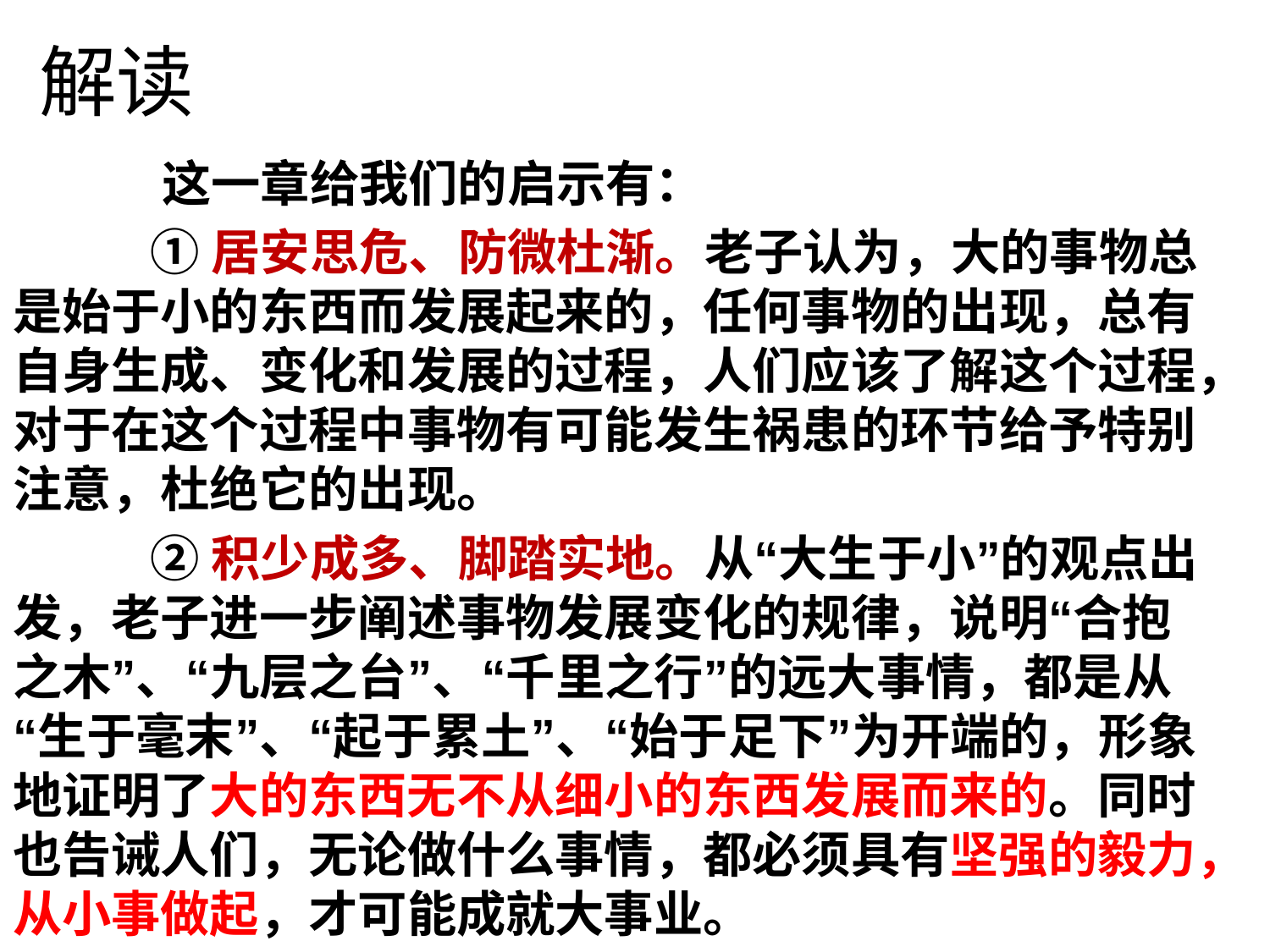

# 解读
          这一章给我们的启示有：
          ①居安思危、防微杜渐。老子认为，大的事物总是始于小的东西而发展起来的，任何事物的出现，总有自身生成、变化和发展的过程，人们应该了解这个过程，对于在这个过程中事物有可能发生祸患的环节给予特别注意，杜绝它的出现。
          ②积少成多、脚踏实地。从“大生于小”的观点出发，老子进一步阐述事物发展变化的规律，说明“合抱之木”、“九层之台”、“千里之行”的远大事情，都是从“生于毫末”、“起于累土”、“始于足下”为开端的，形象地证明了大的东西无不从细小的东西发展而来的。同时也告诫人们，无论做什么事情，都必须具有坚强的毅力，从小事做起，才可能成就大事业。